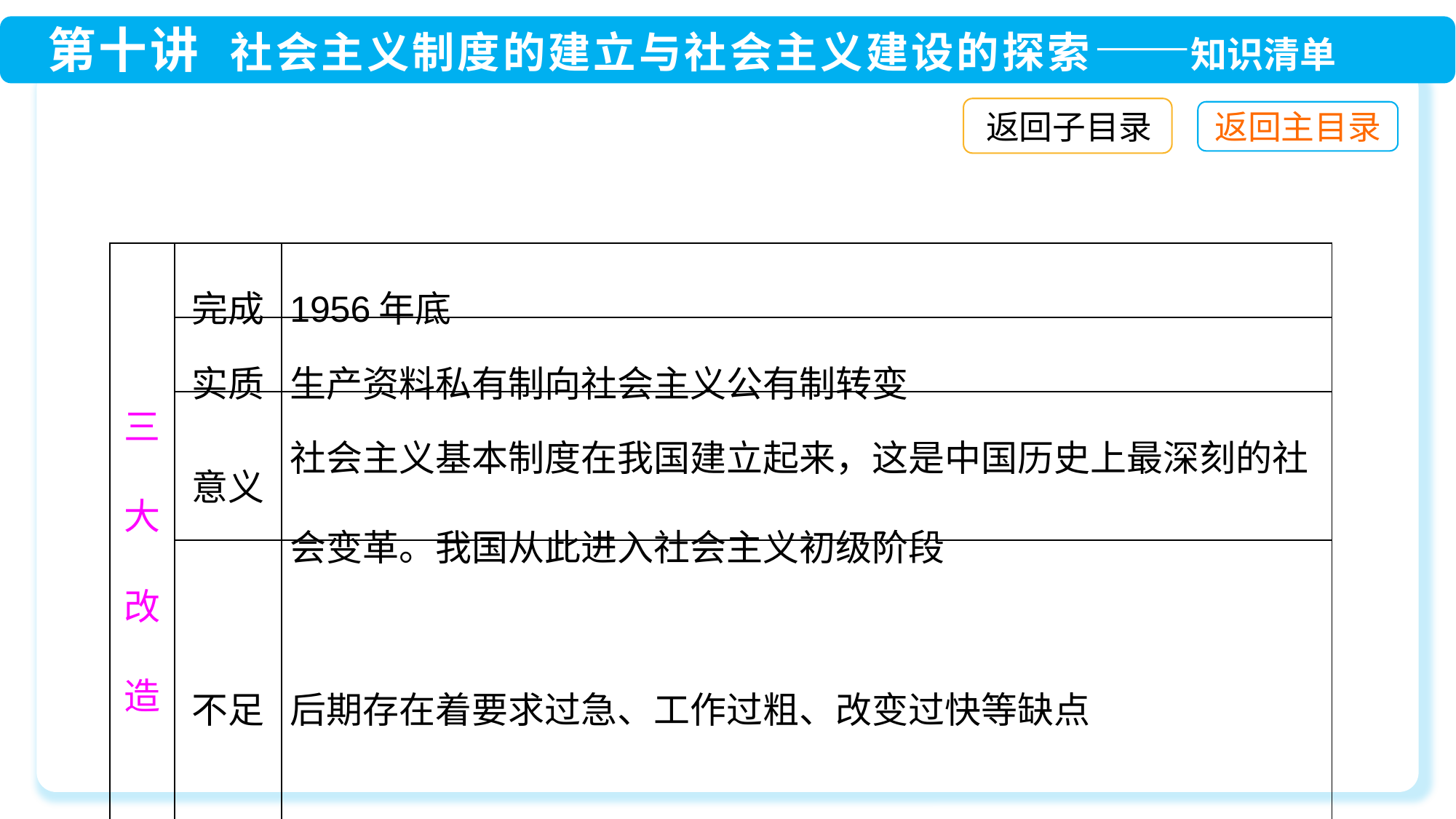

返回子目录
| 三大改造 | 完成 | 1956年底 |
| --- | --- | --- |
|  | 实质 | 生产资料私有制向社会主义公有制转变 |
|  | 意义 | 社会主义基本制度在我国建立起来，这是中国历史上最深刻的社会变革。我国从此进入社会主义初级阶段 |
|  | 不足 | 后期存在着要求过急、工作过粗、改变过快等缺点 |